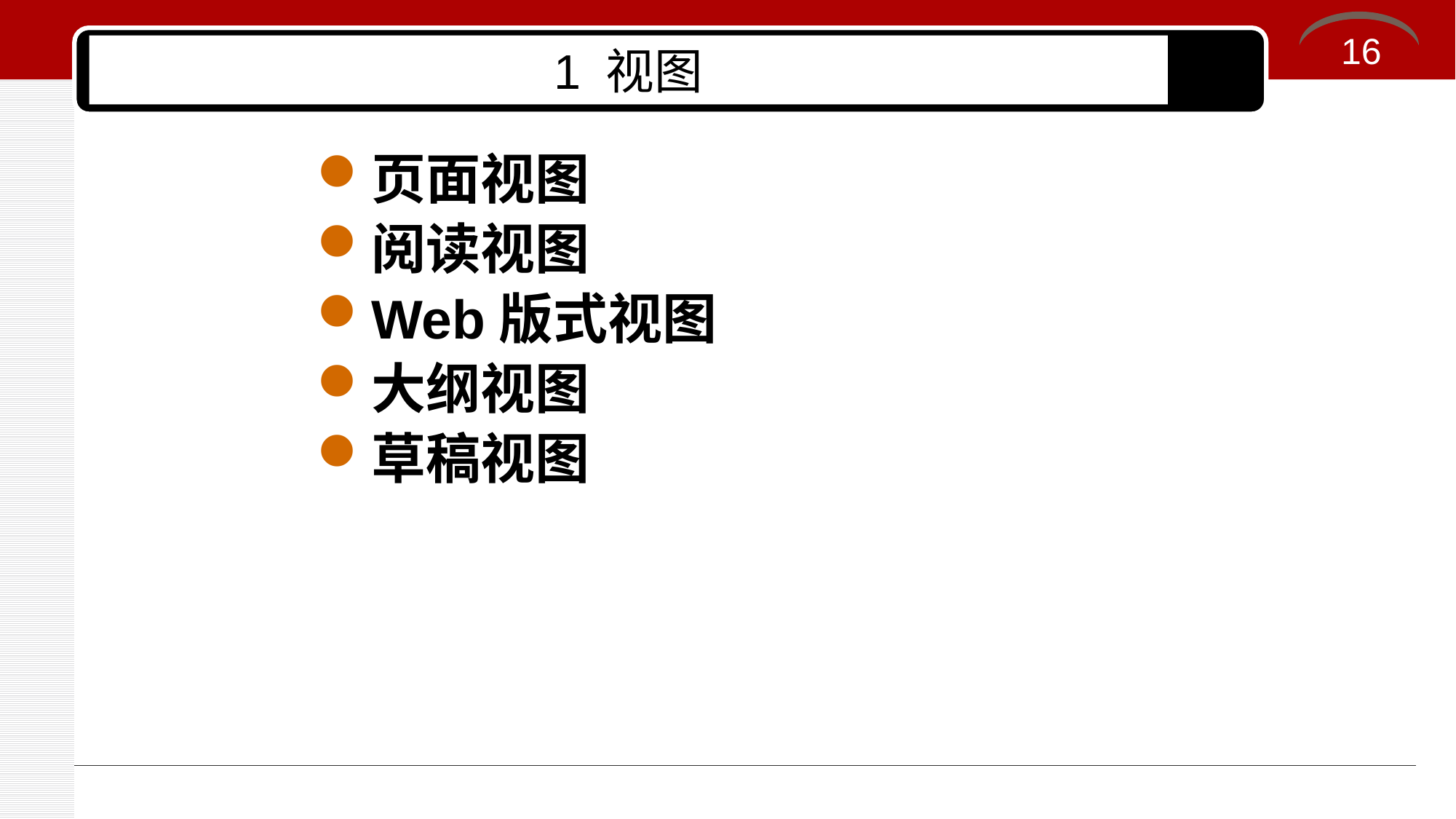

16
1 视图
页面视图
阅读视图
Web版式视图
大纲视图
草稿视图